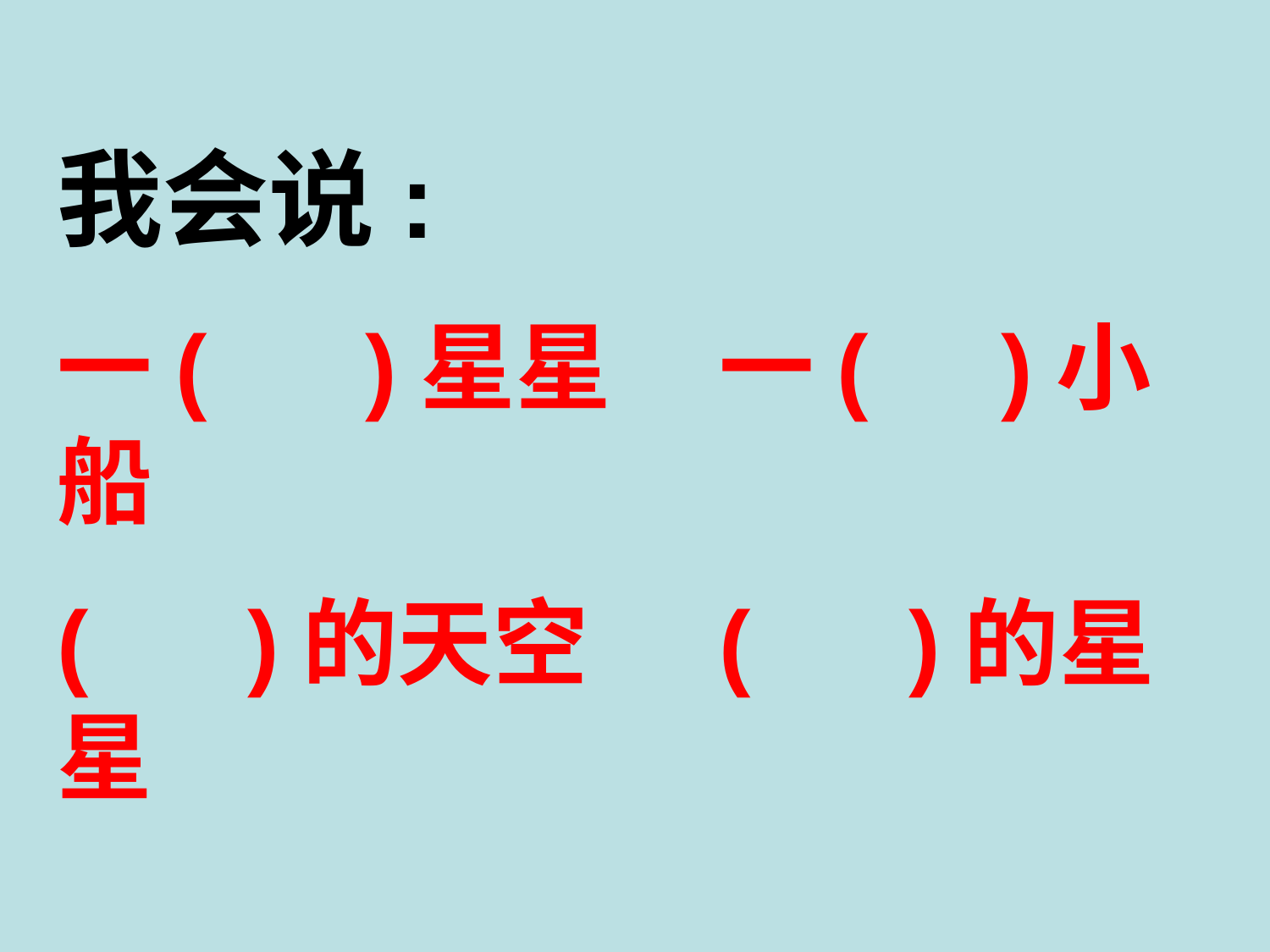

我会说:
一(      )星星     一(     )小船
(      )的天空     (      )的星星